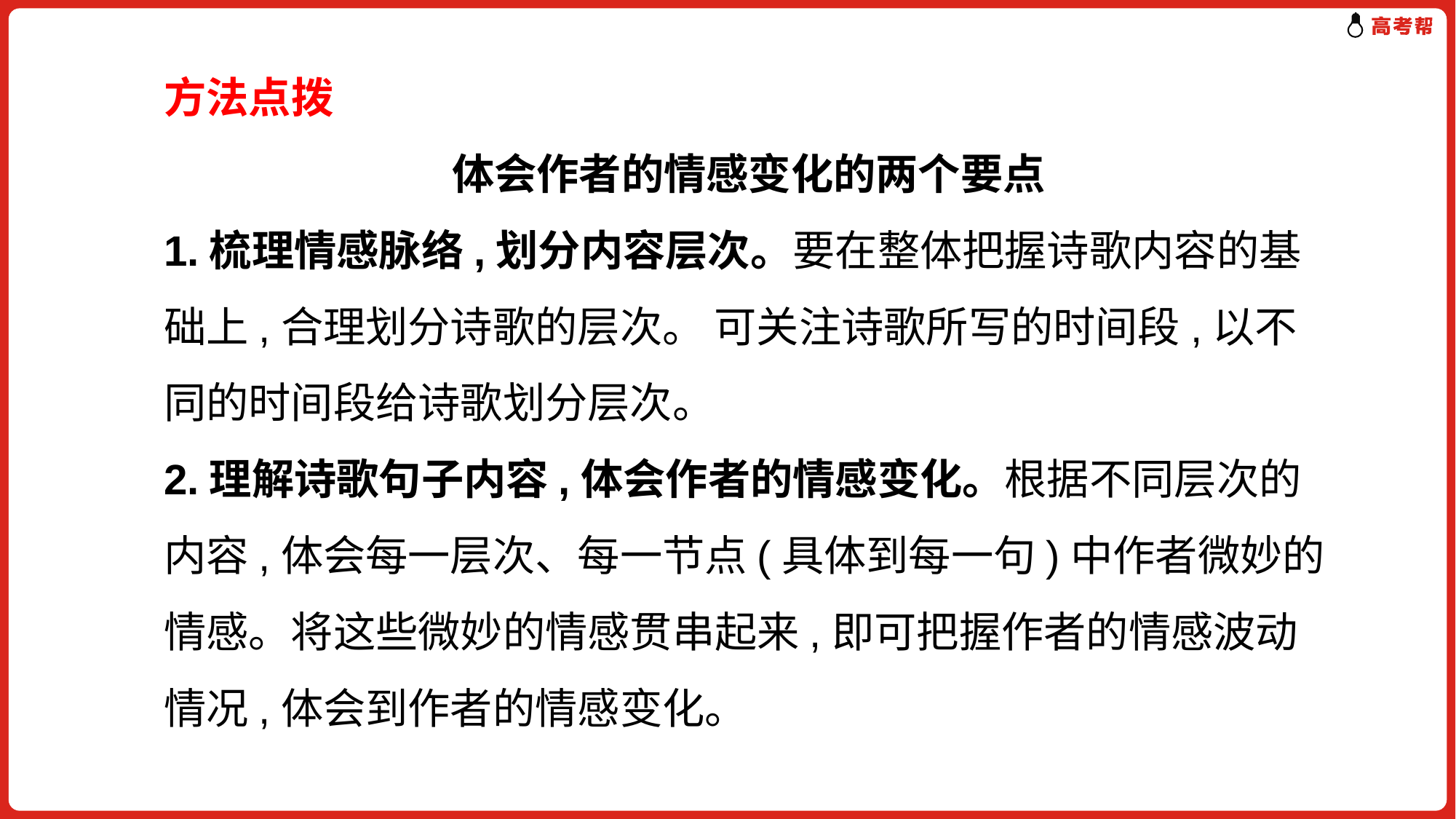

方法点拨
体会作者的情感变化的两个要点
1.梳理情感脉络,划分内容层次。要在整体把握诗歌内容的基础上,合理划分诗歌的层次。 可关注诗歌所写的时间段,以不同的时间段给诗歌划分层次。
2.理解诗歌句子内容,体会作者的情感变化。根据不同层次的内容,体会每一层次、每一节点(具体到每一句)中作者微妙的情感。将这些微妙的情感贯串起来,即可把握作者的情感波动情况,体会到作者的情感变化。